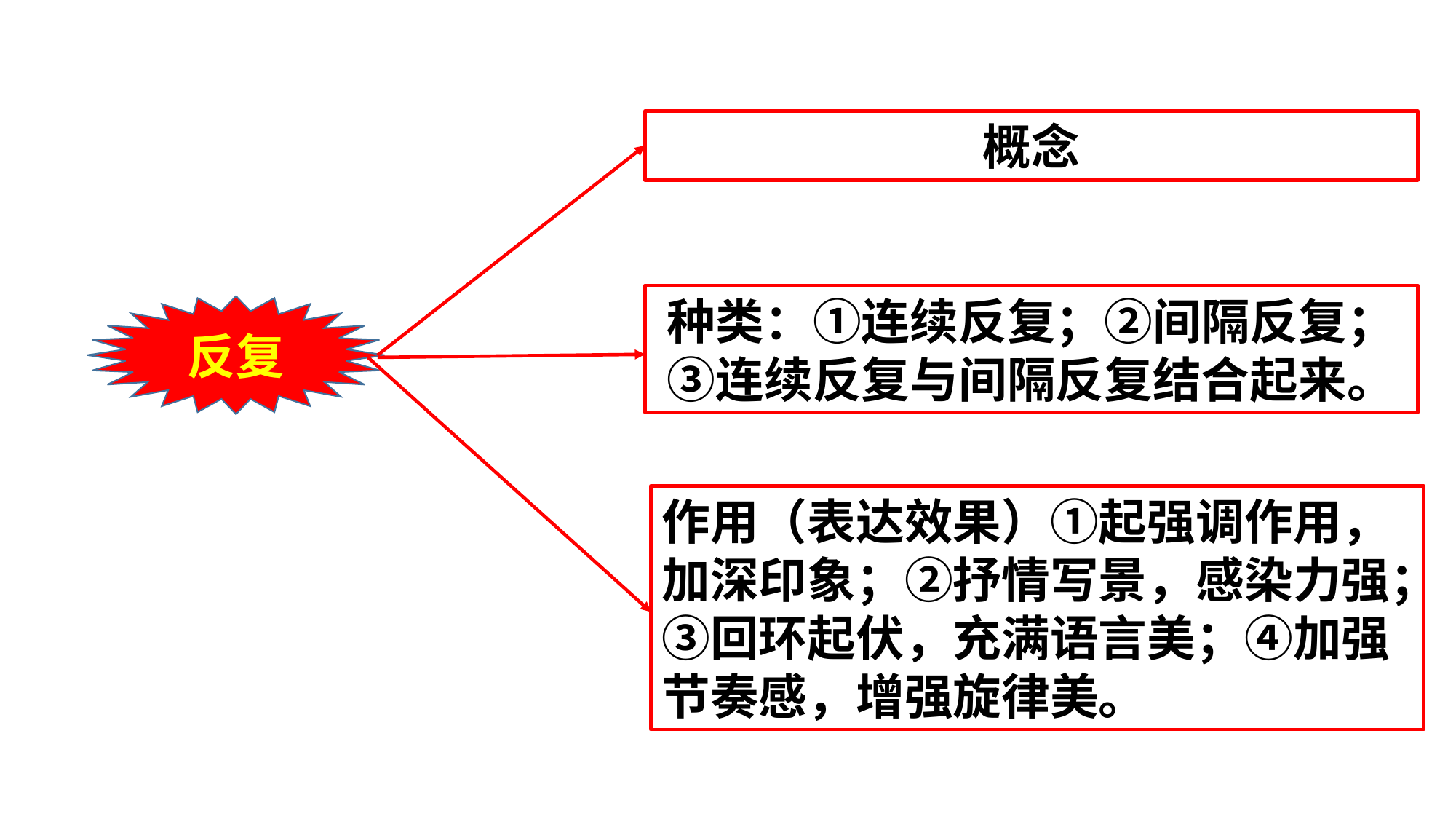

概念
种类：①连续反复；②间隔反复；③连续反复与间隔反复结合起来。
反复
作用（表达效果）①起强调作用，加深印象；②抒情写景，感染力强；③回环起伏，充满语言美；④加强节奏感，增强旋律美。